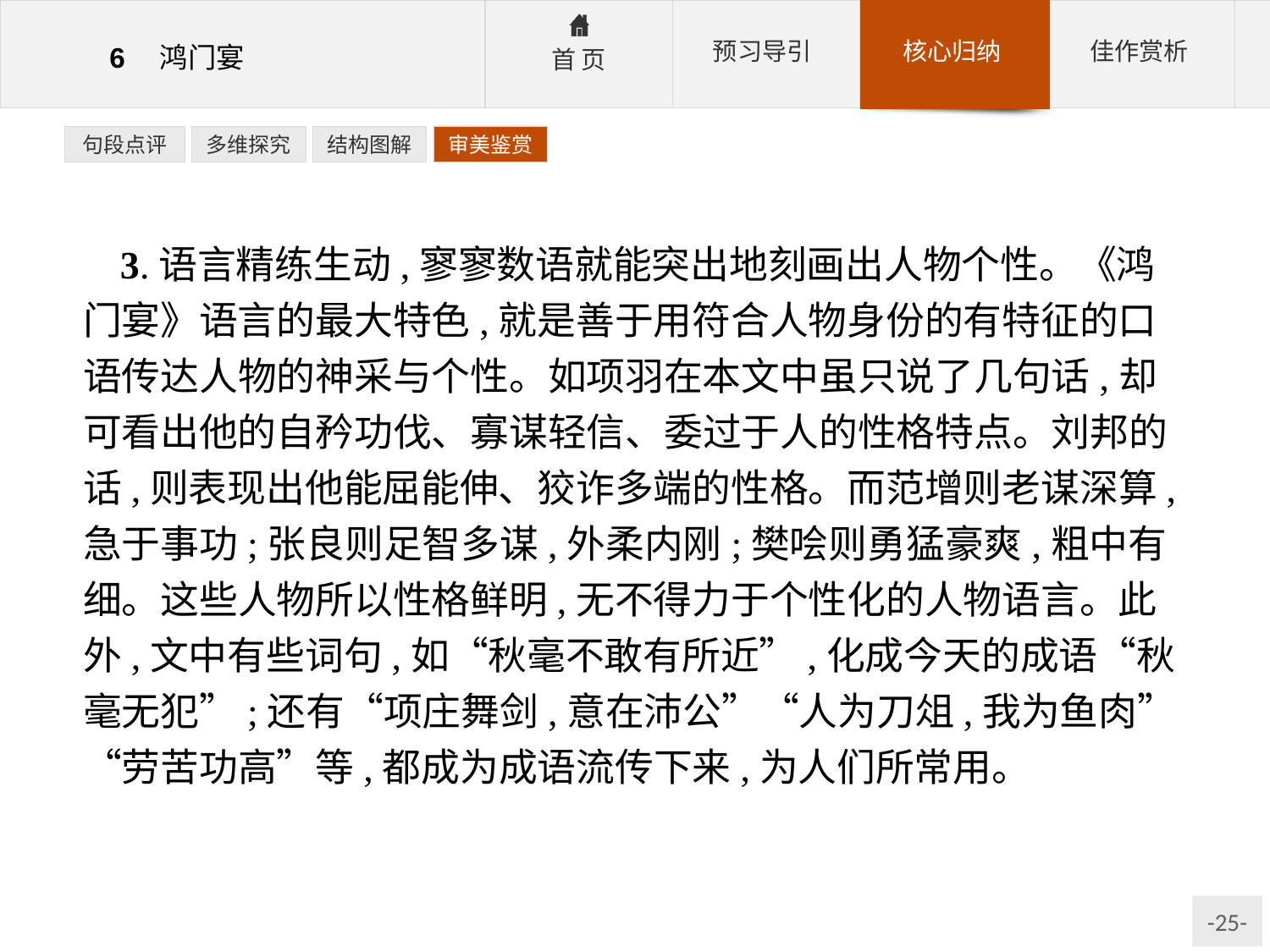

句段点评
多维探究
结构图解
审美鉴赏
3.语言精练生动,寥寥数语就能突出地刻画出人物个性。《鸿门宴》语言的最大特色,就是善于用符合人物身份的有特征的口语传达人物的神采与个性。如项羽在本文中虽只说了几句话,却可看出他的自矜功伐、寡谋轻信、委过于人的性格特点。刘邦的话,则表现出他能屈能伸、狡诈多端的性格。而范增则老谋深算,急于事功;张良则足智多谋,外柔内刚;樊哙则勇猛豪爽,粗中有细。这些人物所以性格鲜明,无不得力于个性化的人物语言。此外,文中有些词句,如“秋毫不敢有所近”,化成今天的成语“秋毫无犯”;还有“项庄舞剑,意在沛公”“人为刀俎,我为鱼肉”“劳苦功高”等,都成为成语流传下来,为人们所常用。